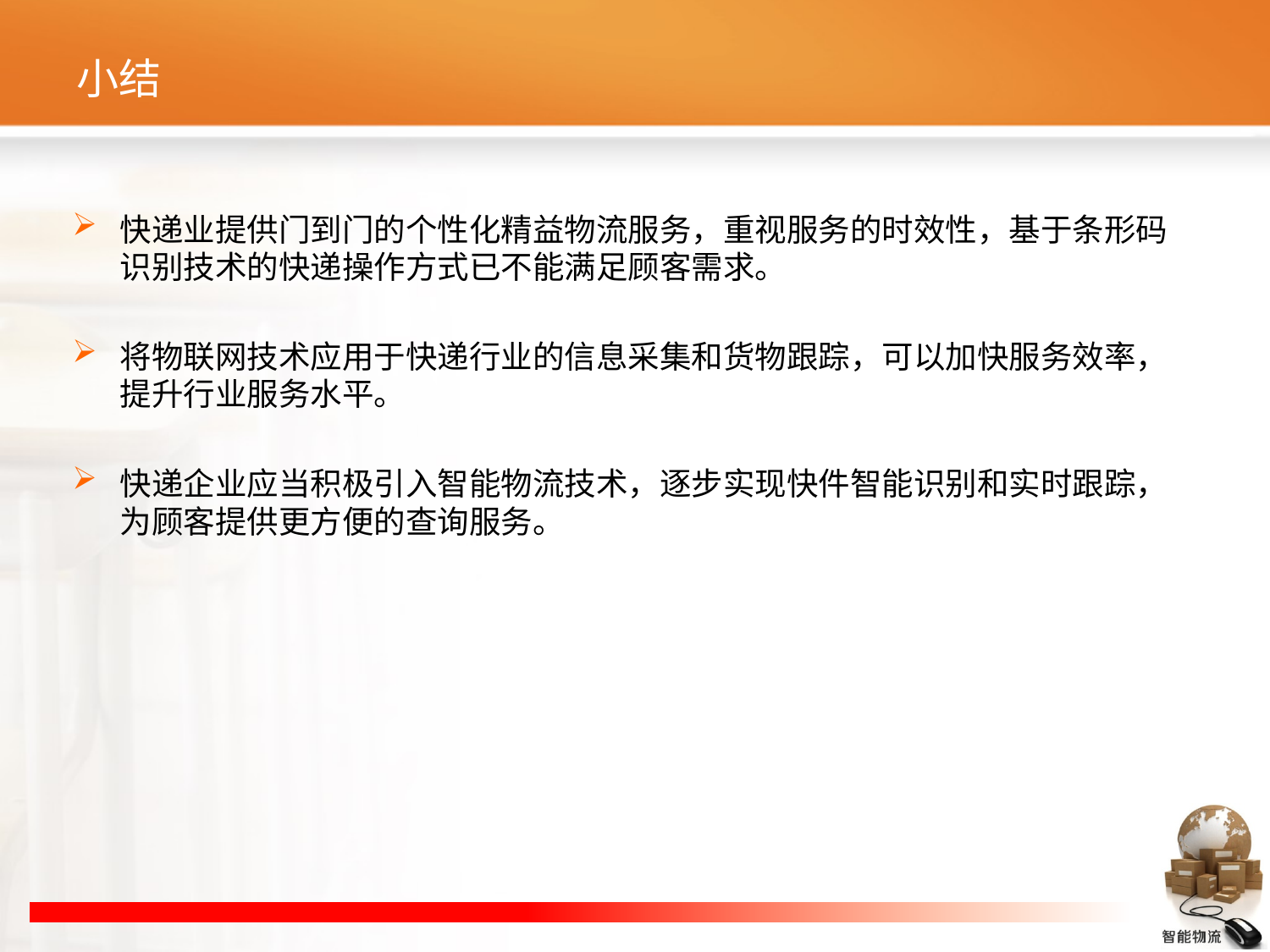

# 小结

快递业提供门到门的个性化精益物流服务，重视服务的时效性，基于条形码识别技术的快递操作方式已不能满足顾客需求。

将物联网技术应用于快递行业的信息采集和货物跟踪，可以加快服务效率，提升行业服务水平。

快递企业应当积极引入智能物流技术，逐步实现快件智能识别和实时跟踪，为顾客提供更方便的查询服务。